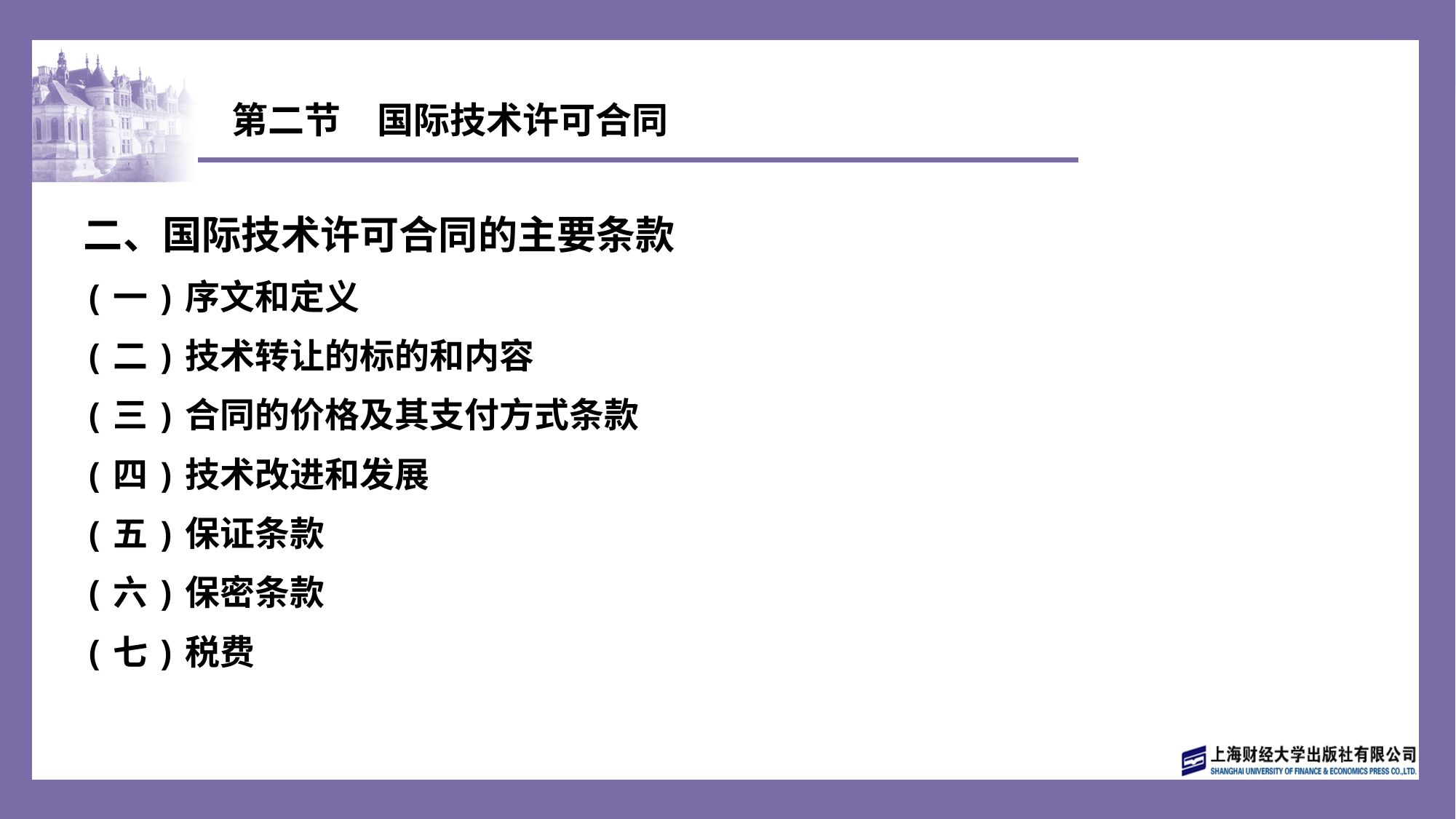

# 第二节　国际技术许可合同
二、国际技术许可合同的主要条款
(一)序文和定义
(二)技术转让的标的和内容
(三)合同的价格及其支付方式条款
(四)技术改进和发展
(五)保证条款
(六)保密条款
(七)税费